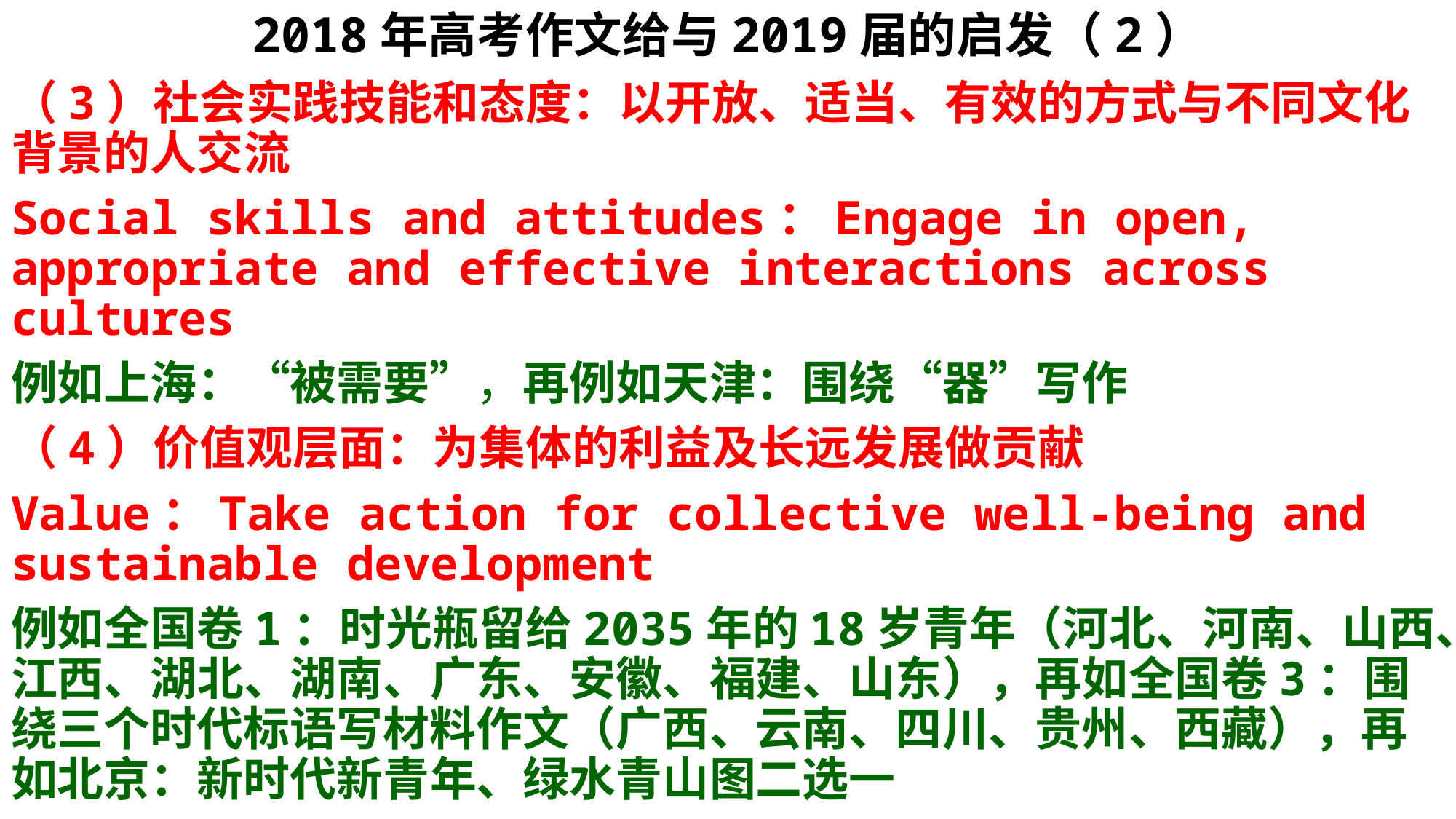

# 2018年高考作文给与2019届的启发（2）
（3）社会实践技能和态度：以开放、适当、有效的方式与不同文化背景的人交流
Social skills and attitudes：Engage in open, appropriate and effective interactions across cultures
例如上海：“被需要”，再例如天津：围绕“器”写作
（4）价值观层面：为集体的利益及长远发展做贡献
Value：Take action for collective well-being and sustainable development
例如全国卷1：时光瓶留给2035年的18岁青年（河北、河南、山西、江西、湖北、湖南、广东、安徽、福建、山东），再如全国卷3：围绕三个时代标语写材料作文（广西、云南、四川、贵州、西藏），再如北京：新时代新青年、绿水青山图二选一